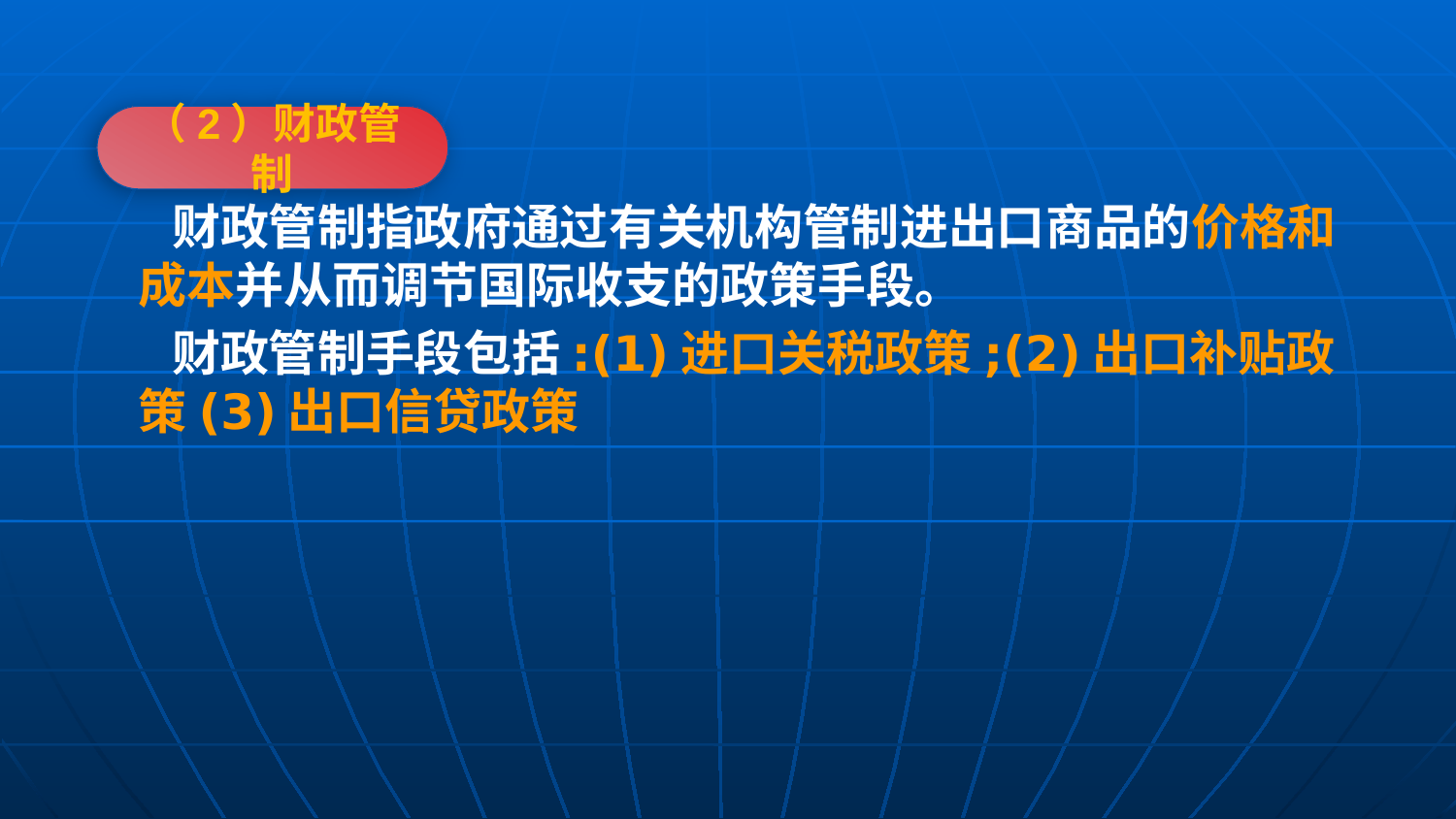

（2）财政管制
       财政管制指政府通过有关机构管制进出口商品的价格和成本并从而调节国际收支的政策手段。
       财政管制手段包括:(1)进口关税政策;(2)出口补贴政策(3)出口信贷政策